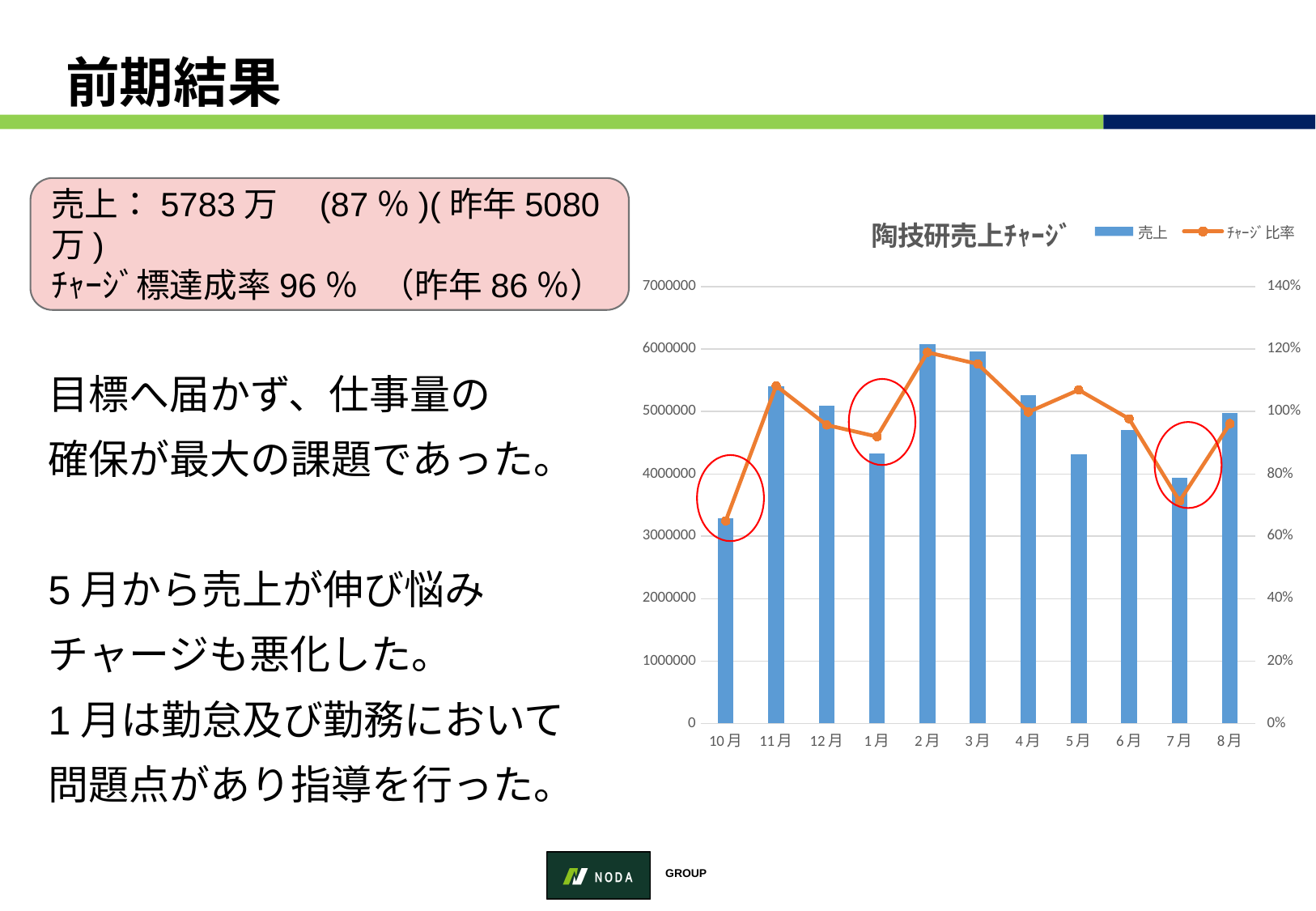

# 前期結果

売上：5783万　(87％)(昨年5080万)
ﾁｬｰｼﾞ標達成率96％   （昨年86％）

### Chart: 陶技研売上ﾁｬｰｼﾞ

| Category | 売上 | ﾁｬｰｼﾞ比率 |
|---|---|---|
| 10月 | 3289540.0 | 0.6494008488796762 |
| 11月 | 5411230.0 | 1.0826790716286514 |
| 12月 | 5090020.0 | 0.9569505546155292 |
| 1月 | 4324540.0 | 0.919625730994152 |
| 2月 | 6076420.0 | 1.1897053352912383 |
| 3月 | 5960220.0 | 1.152401392111369 |
| 4月 | 5268370.0 | 0.9983646010991094 |
| 5月 | 4321020.0 | 1.0692947290274684 |
| 6月 | 4705450.0 | 0.9766396845163969 |
| 7月 | 3942940.0 | 0.7127512653651482 |
| 8月 | 4972850.0 | 0.9614522320780763 |
目標へ届かず、仕事量の
確保が最大の課題であった。

5月から売上が伸び悩み
チャージも悪化した。
1月は勤怠及び勤務において
問題点があり指導を行った。